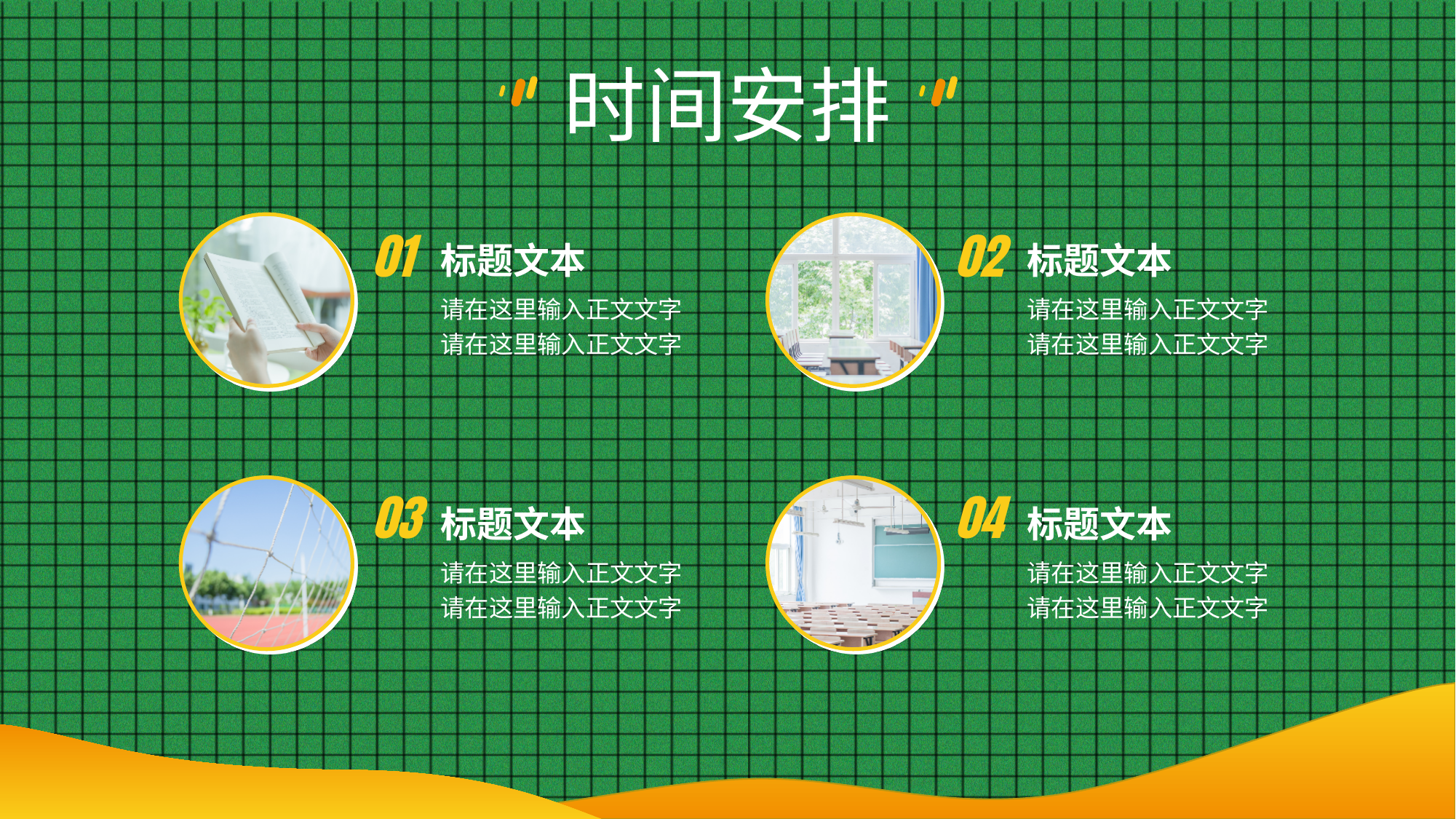

时间安排

01
02
标题文本
标题文本
请在这里输入正文文字
请在这里输入正文文字
请在这里输入正文文字
请在这里输入正文文字
标题
文字
题

03
04
标题文本
标题文本
请在这里输入正文文字
请在这里输入正文文字
请在这里输入正文文字
请在这里输入正文文字